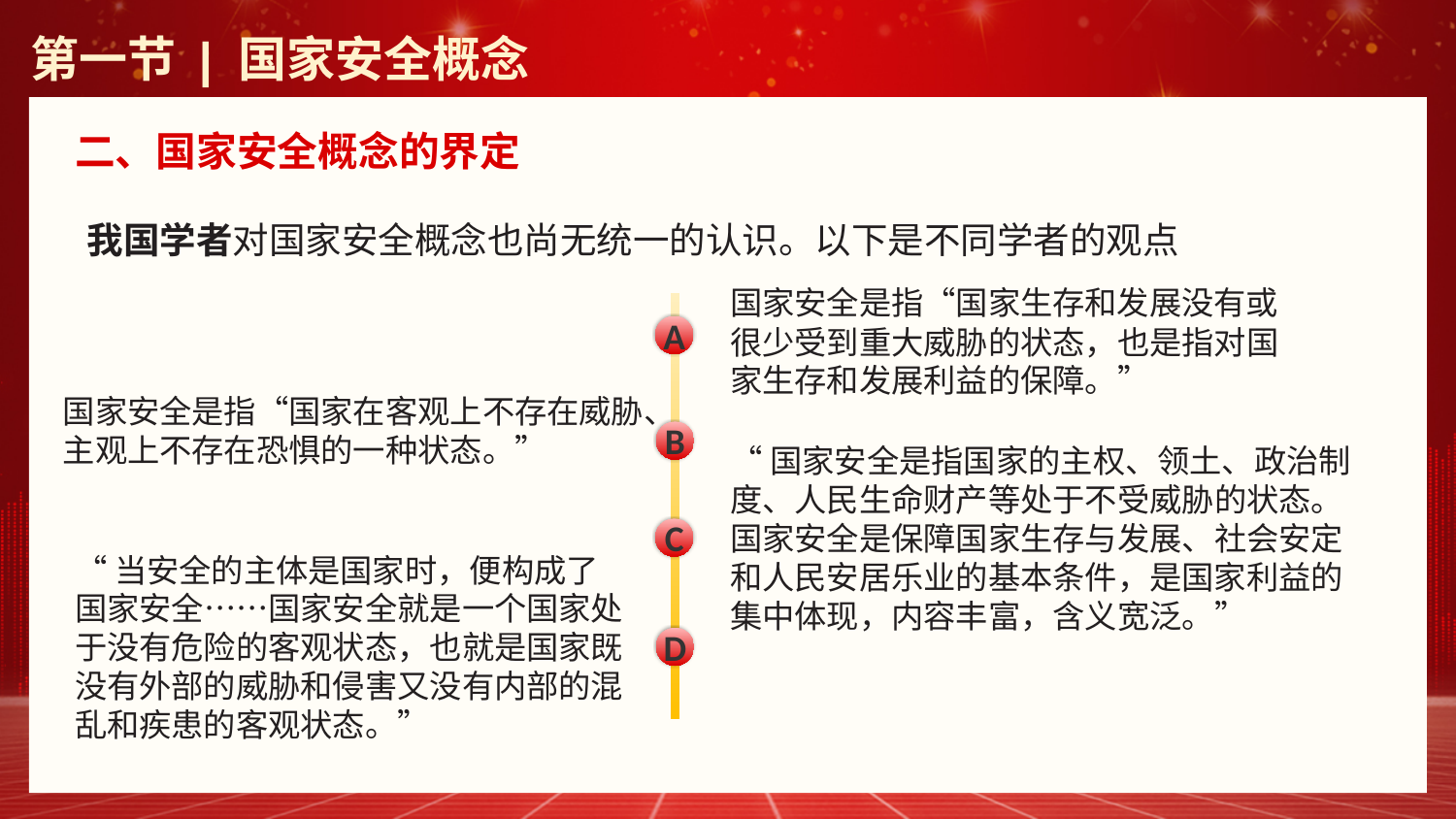

第一节 | 国家安全概念
二、国家安全概念的界定
我国学者对国家安全概念也尚无统一的认识。以下是不同学者的观点
国家安全是指“国家生存和发展没有或很少受到重大威胁的状态，也是指对国家生存和发展利益的保障。”

A
国家安全是指“国家在客观上不存在威胁、主观上不存在恐惧的一种状态。”
B
“国家安全是指国家的主权、领土、政治制度、人民生命财产等处于不受威胁的状态。国家安全是保障国家生存与发展、社会安定和人民安居乐业的基本条件，是国家利益的集中体现，内容丰富，含义宽泛。”
C
“当安全的主体是国家时，便构成了国家安全……国家安全就是一个国家处于没有危险的客观状态，也就是国家既没有外部的威胁和侵害又没有内部的混乱和疾患的客观状态。”
D